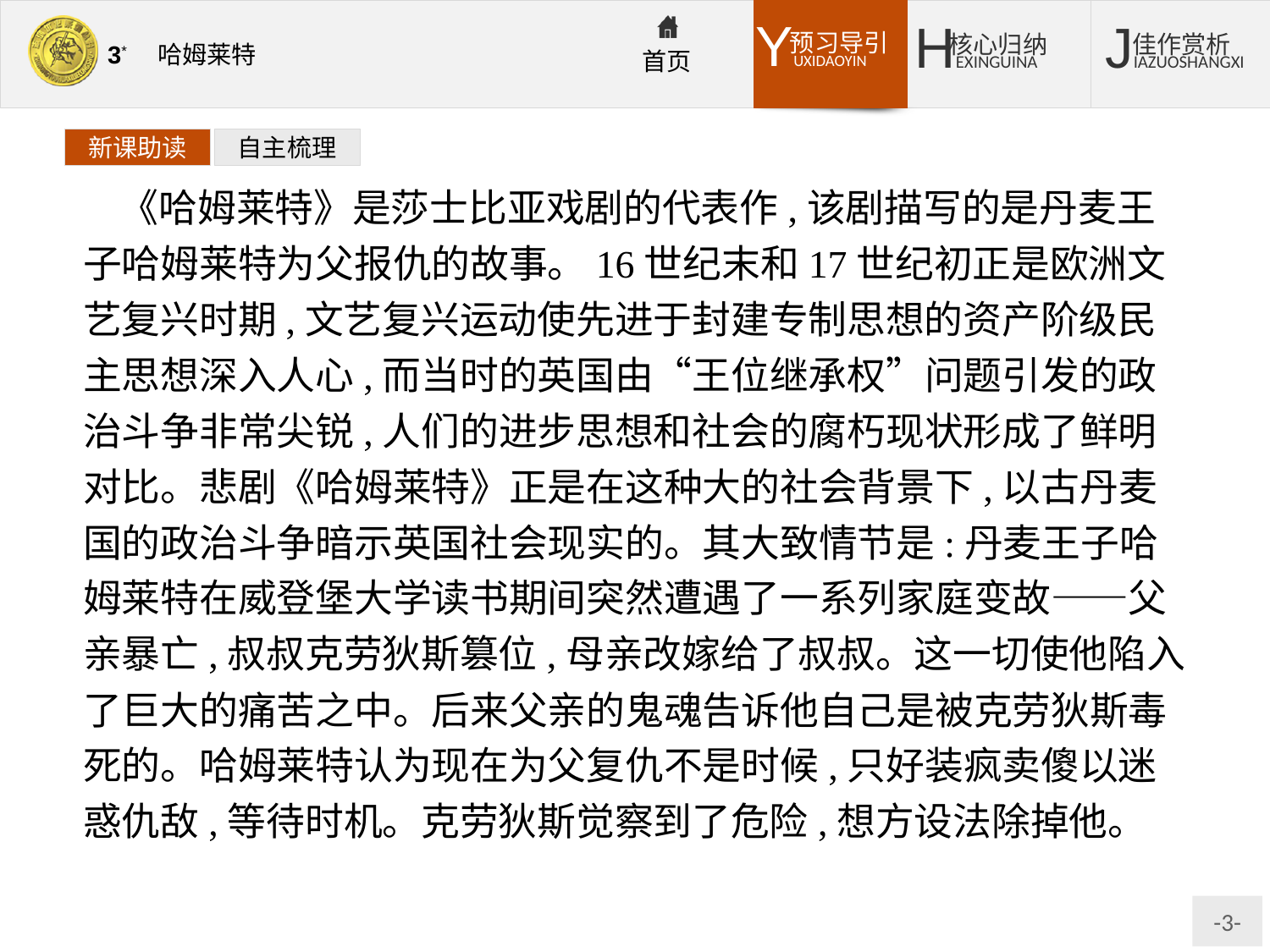

新课助读
自主梳理
《哈姆莱特》是莎士比亚戏剧的代表作,该剧描写的是丹麦王子哈姆莱特为父报仇的故事。16世纪末和17世纪初正是欧洲文艺复兴时期,文艺复兴运动使先进于封建专制思想的资产阶级民主思想深入人心,而当时的英国由“王位继承权”问题引发的政治斗争非常尖锐,人们的进步思想和社会的腐朽现状形成了鲜明对比。悲剧《哈姆莱特》正是在这种大的社会背景下,以古丹麦国的政治斗争暗示英国社会现实的。其大致情节是:丹麦王子哈姆莱特在威登堡大学读书期间突然遭遇了一系列家庭变故——父亲暴亡,叔叔克劳狄斯篡位,母亲改嫁给了叔叔。这一切使他陷入了巨大的痛苦之中。后来父亲的鬼魂告诉他自己是被克劳狄斯毒死的。哈姆莱特认为现在为父复仇不是时候,只好装疯卖傻以迷惑仇敌,等待时机。克劳狄斯觉察到了危险,想方设法除掉他。